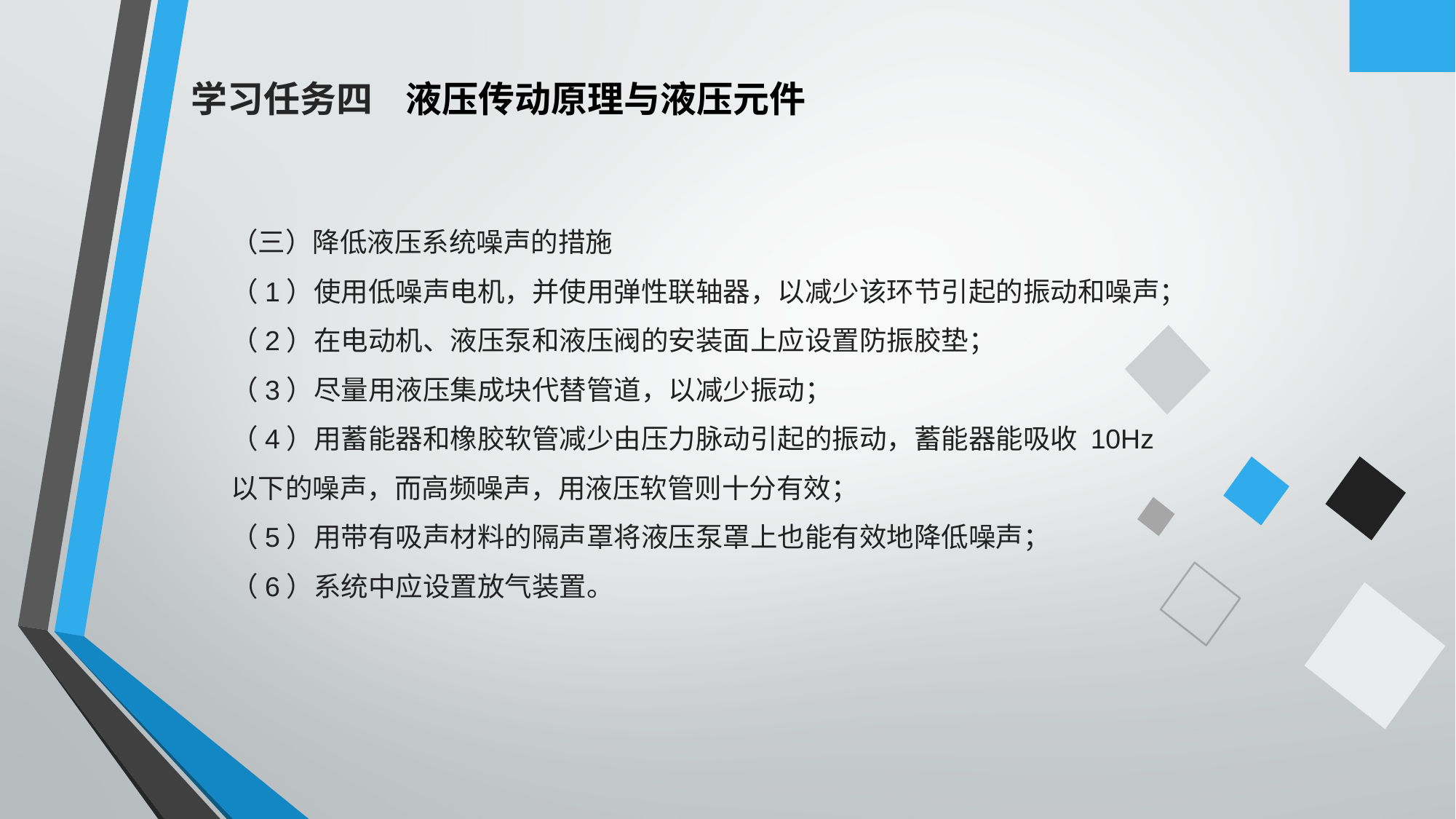

学习任务四    液压传动原理与液压元件

（三）降低液压系统噪声的措施
（1）使用低噪声电机，并使用弹性联轴器，以减少该环节引起的振动和噪声；
（2）在电动机、液压泵和液压阀的安装面上应设置防振胶垫；
（3）尽量用液压集成块代替管道，以减少振动；
（4）用蓄能器和橡胶软管减少由压力脉动引起的振动，蓄能器能吸收 10Hz 以下的噪声，而高频噪声，用液压软管则十分有效；
（5）用带有吸声材料的隔声罩将液压泵罩上也能有效地降低噪声；
（6）系统中应设置放气装置。